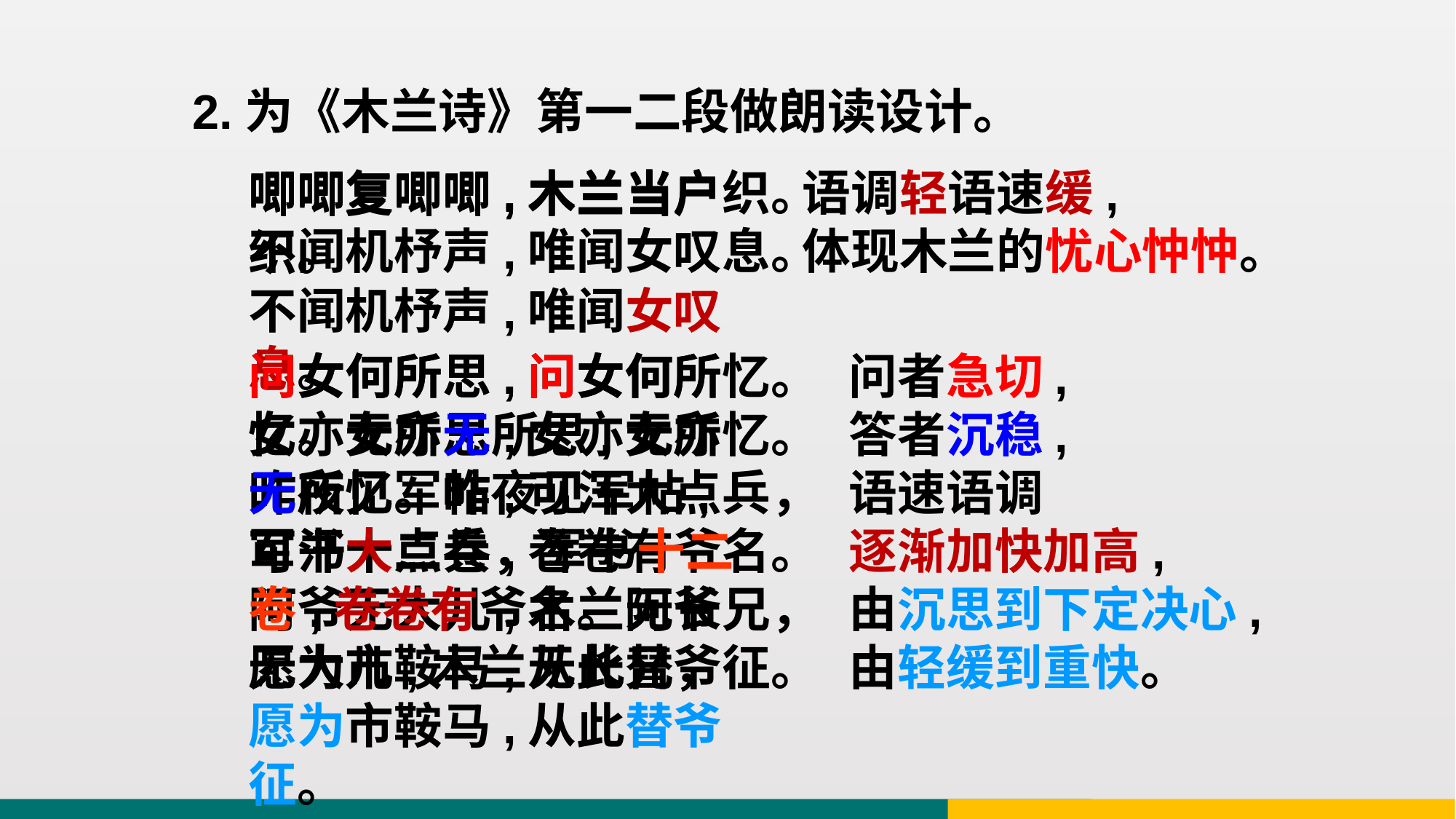

2.为《木兰诗》第一二段做朗读设计。
唧唧复唧唧,木兰当户织。
不闻机杼声,唯闻女叹息。
语调轻语速缓,
体现木兰的忧心忡忡。
唧唧复唧唧,木兰当户织。
不闻机杼声,唯闻女叹息。
问女何所思,问女何所忆。女亦无所思,女亦无所忆。昨夜见军帖,可汗大点兵，军书十二卷,卷卷有爷名。阿爷无大儿,木兰无长兄，愿为市鞍马,从此替爷征。
问女何所思,问女何所忆。女亦无所思,女亦无所忆。昨夜见军帖,可汗大点兵，军书十二卷,卷卷有爷名。阿爷无大儿,木兰无长兄，愿为市鞍马,从此替爷征。
问者急切,
答者沉稳,
语速语调
逐渐加快加高,
由沉思到下定决心,
由轻缓到重快。